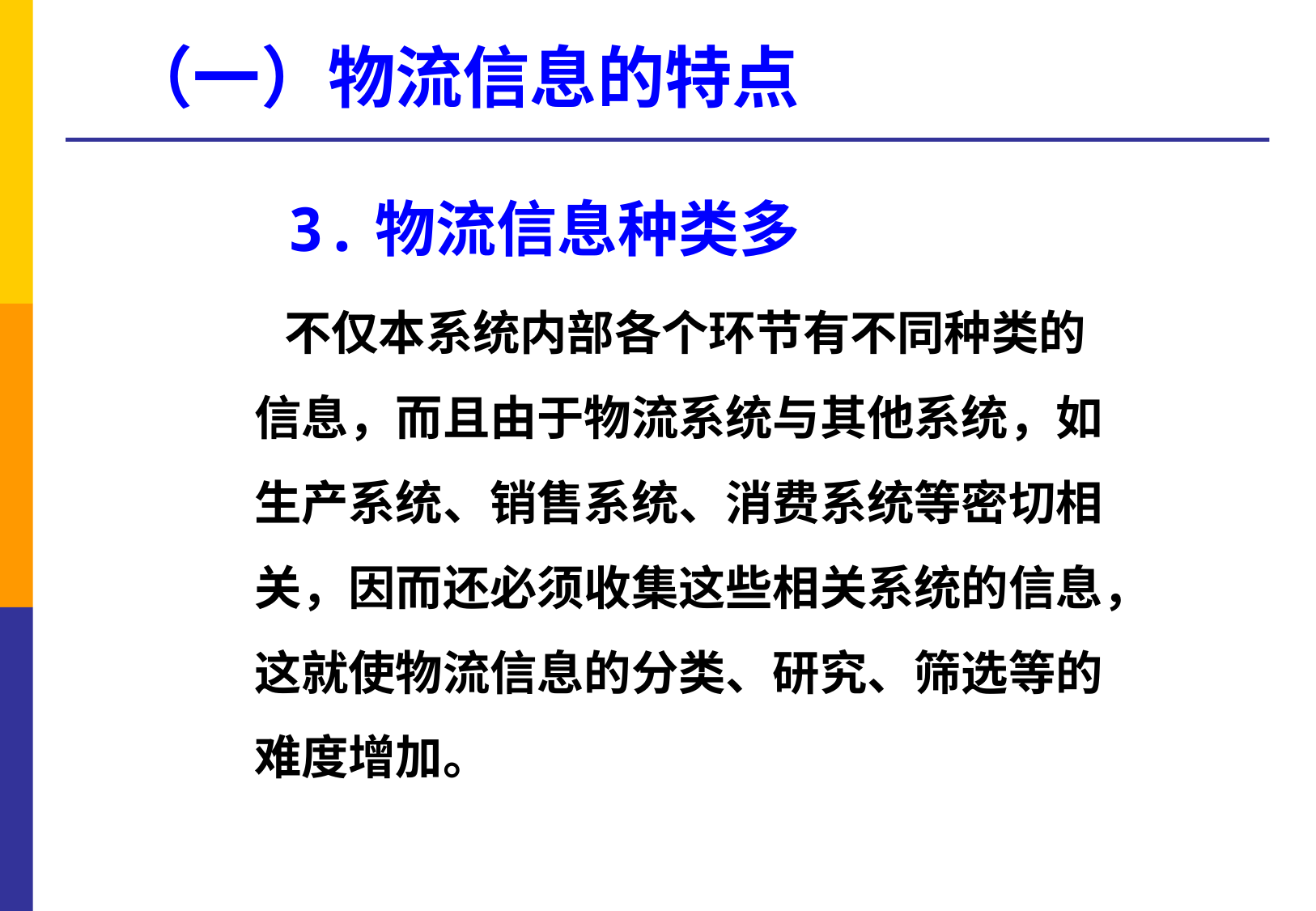

# （一）物流信息的特点
  3.物流信息种类多
      不仅本系统内部各个环节有不同种类的信息，而且由于物流系统与其他系统，如生产系统、销售系统、消费系统等密切相关，因而还必须收集这些相关系统的信息，这就使物流信息的分类、研究、筛选等的难度增加。